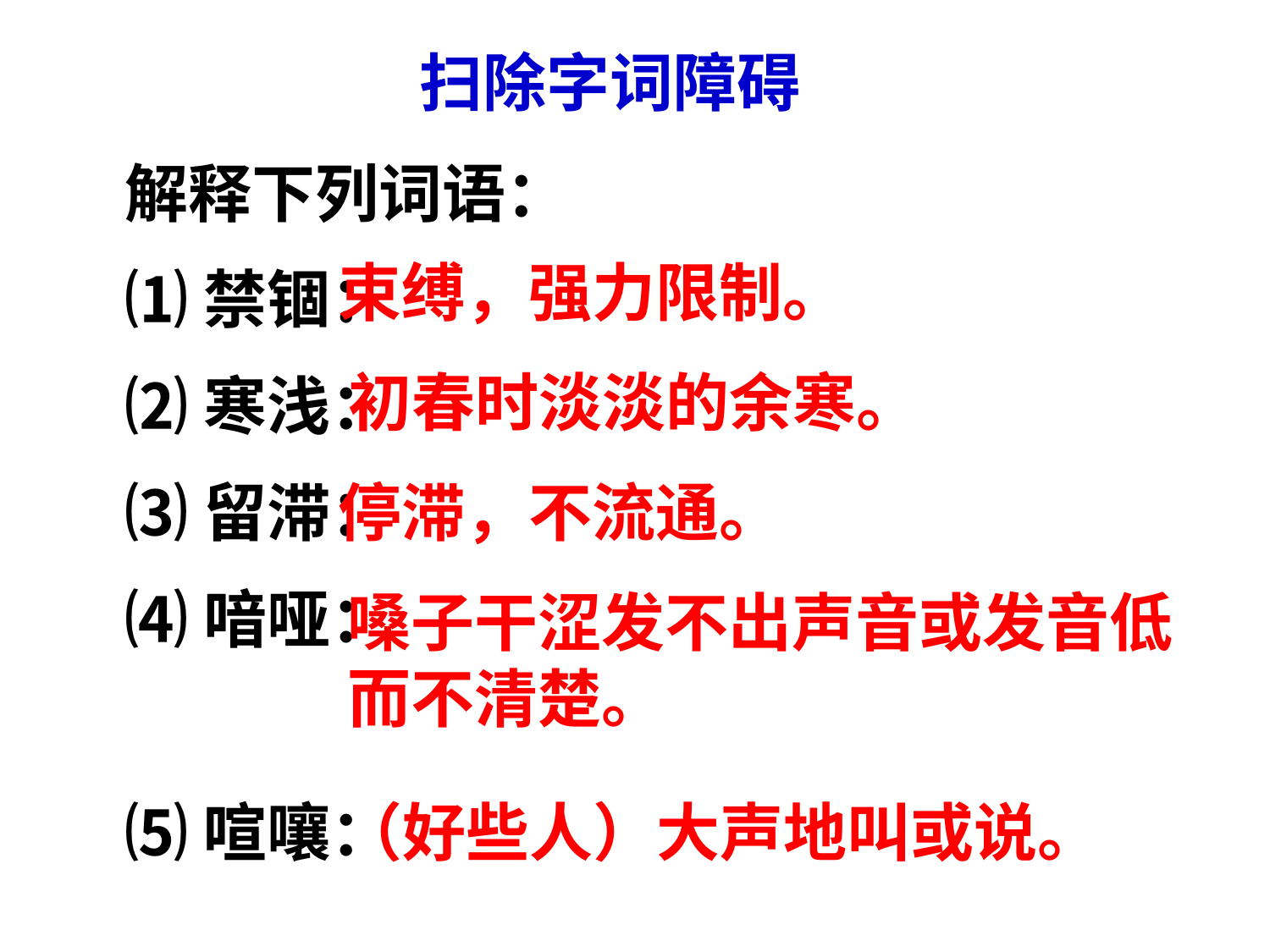

扫除字词障碍
解释下列词语：
⑴禁锢：
⑵寒浅：
⑶留滞：
⑷喑哑：

⑸喧嚷：
束缚，强力限制。
初春时淡淡的余寒。
停滞，不流通。
嗓子干涩发不出声音或发音低而不清楚。
（好些人）大声地叫或说。